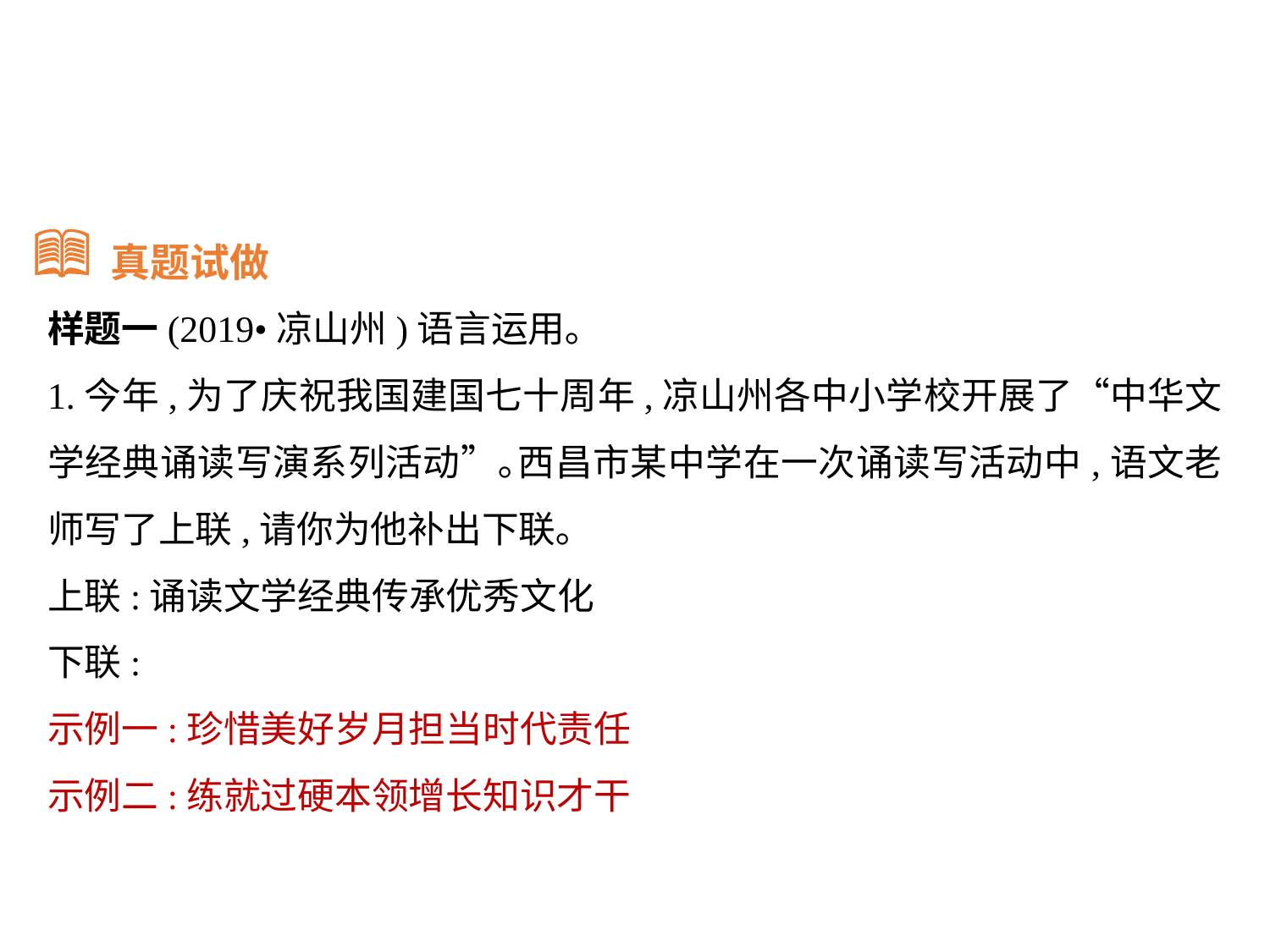

真题试做

样题一(2019•凉山州)语言运用｡
1.今年,为了庆祝我国建国七十周年,凉山州各中小学校开展了“中华文学经典诵读写演系列活动”｡西昌市某中学在一次诵读写活动中,语文老师写了上联,请你为他补出下联｡
上联:诵读文学经典传承优秀文化
下联:
示例一:珍惜美好岁月担当时代责任
示例二:练就过硬本领增长知识才干